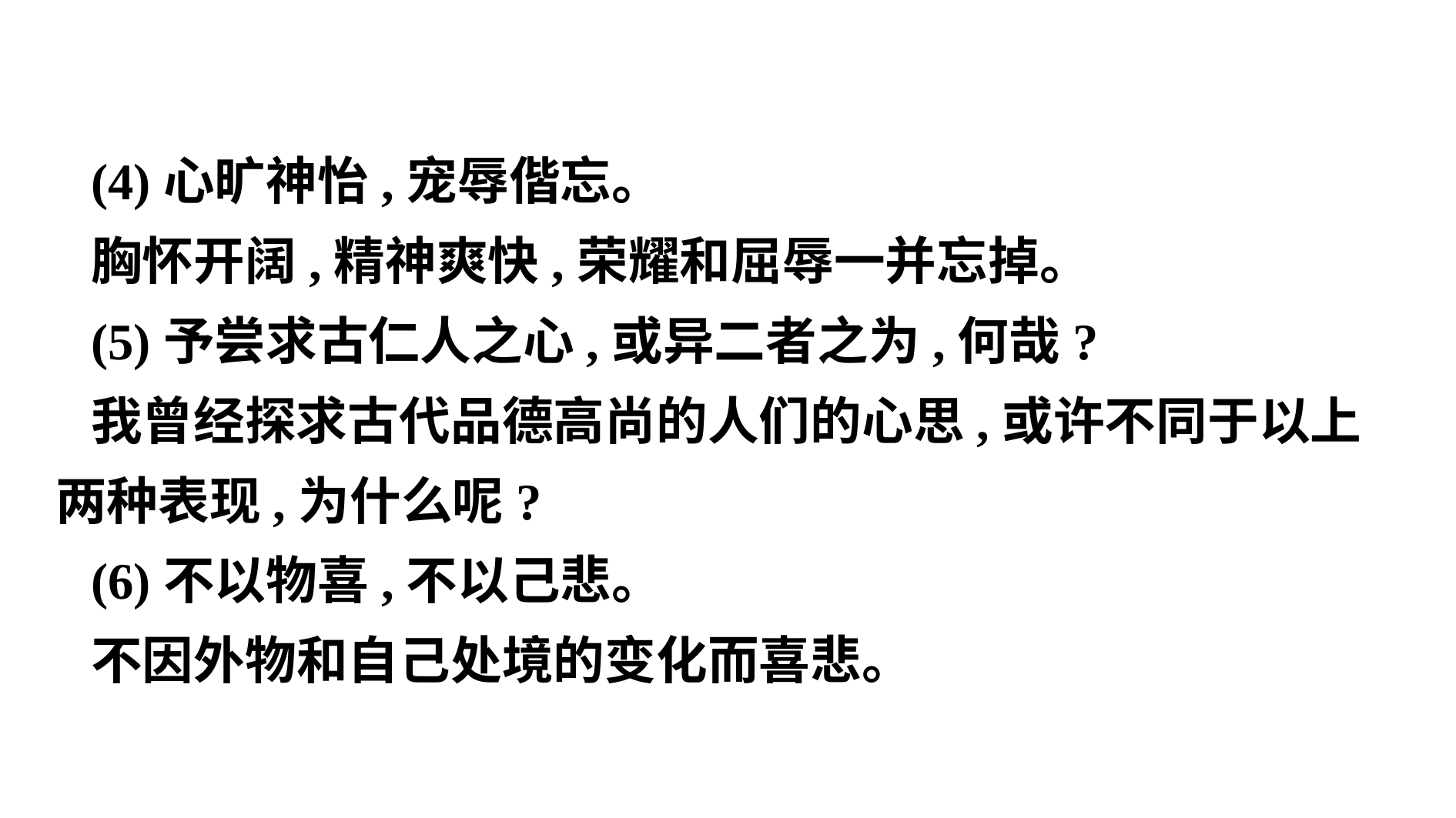

(4)心旷神怡,宠辱偕忘。
胸怀开阔,精神爽快,荣耀和屈辱一并忘掉。
(5)予尝求古仁人之心,或异二者之为,何哉?
我曾经探求古代品德高尚的人们的心思,或许不同于以上两种表现,为什么呢?
(6)不以物喜,不以己悲。
不因外物和自己处境的变化而喜悲。